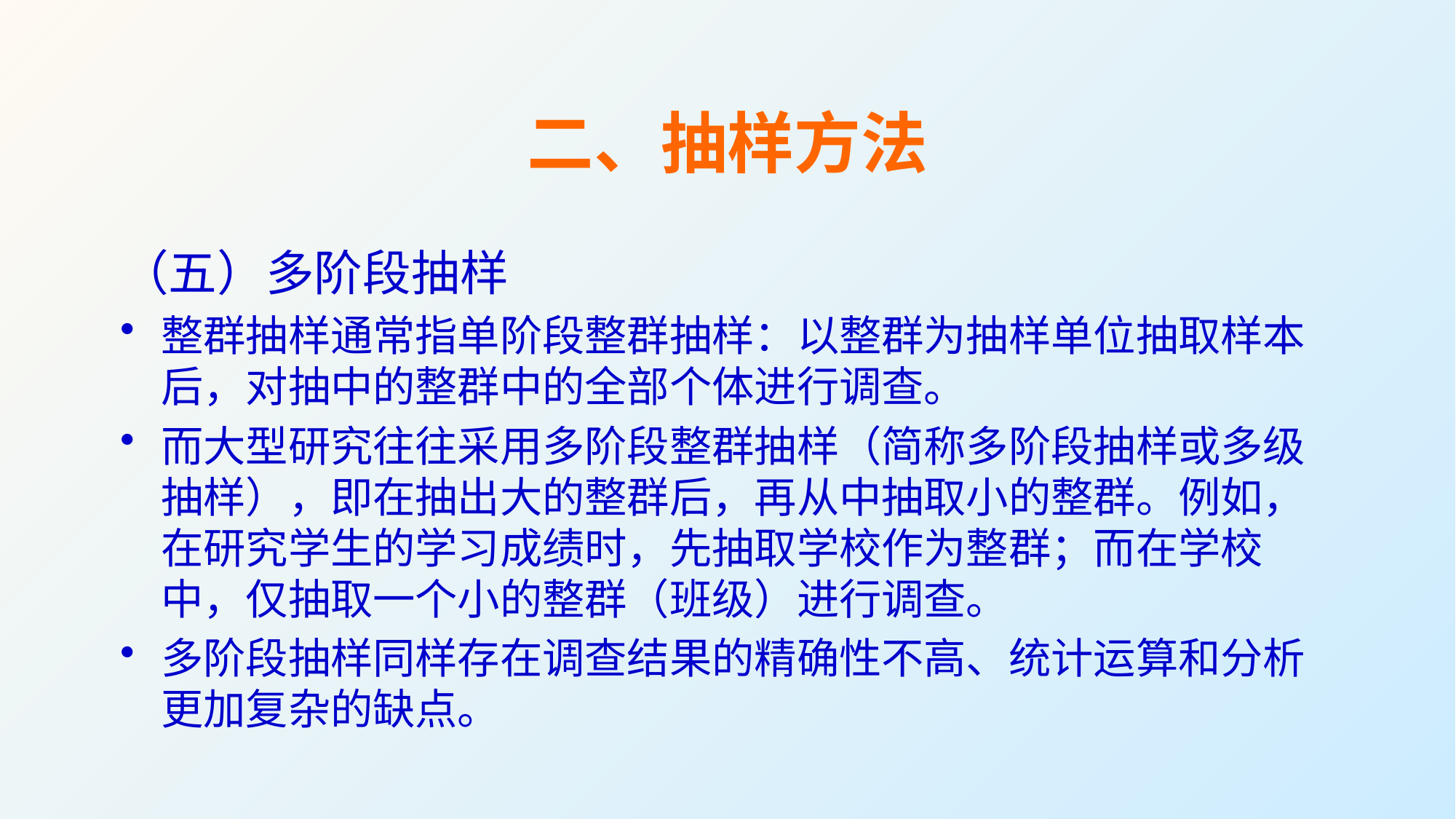

# 二、抽样方法
（五）多阶段抽样
整群抽样通常指单阶段整群抽样：以整群为抽样单位抽取样本后，对抽中的整群中的全部个体进行调查。
而大型研究往往采用多阶段整群抽样（简称多阶段抽样或多级抽样），即在抽出大的整群后，再从中抽取小的整群。例如，在研究学生的学习成绩时，先抽取学校作为整群；而在学校中，仅抽取一个小的整群（班级）进行调查。
多阶段抽样同样存在调查结果的精确性不高、统计运算和分析更加复杂的缺点。